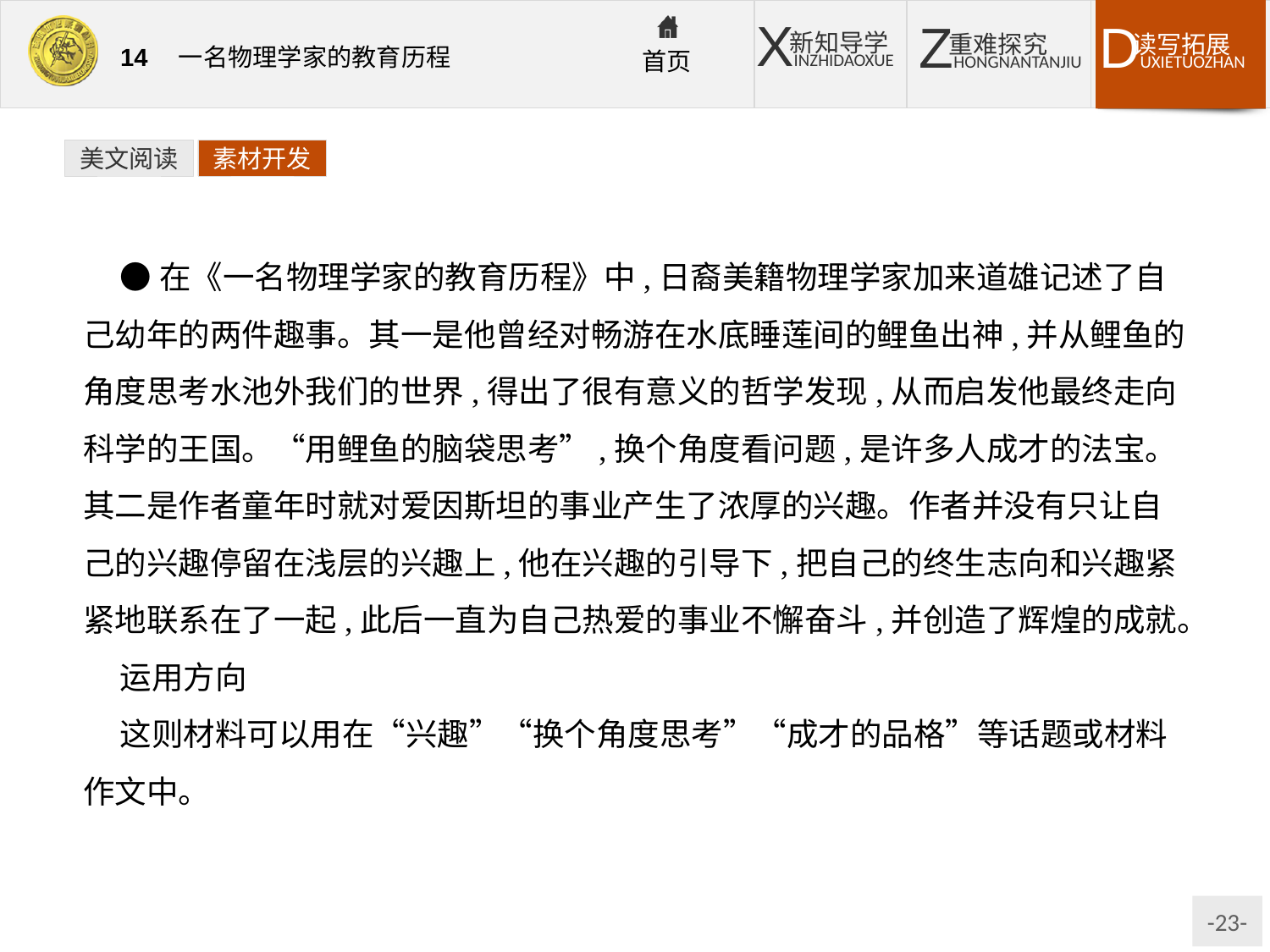

美文阅读
素材开发
●在《一名物理学家的教育历程》中,日裔美籍物理学家加来道雄记述了自己幼年的两件趣事。其一是他曾经对畅游在水底睡莲间的鲤鱼出神,并从鲤鱼的角度思考水池外我们的世界,得出了很有意义的哲学发现,从而启发他最终走向科学的王国。“用鲤鱼的脑袋思考”,换个角度看问题,是许多人成才的法宝。其二是作者童年时就对爱因斯坦的事业产生了浓厚的兴趣。作者并没有只让自己的兴趣停留在浅层的兴趣上,他在兴趣的引导下,把自己的终生志向和兴趣紧紧地联系在了一起,此后一直为自己热爱的事业不懈奋斗,并创造了辉煌的成就。
运用方向
这则材料可以用在“兴趣”“换个角度思考”“成才的品格”等话题或材料作文中。